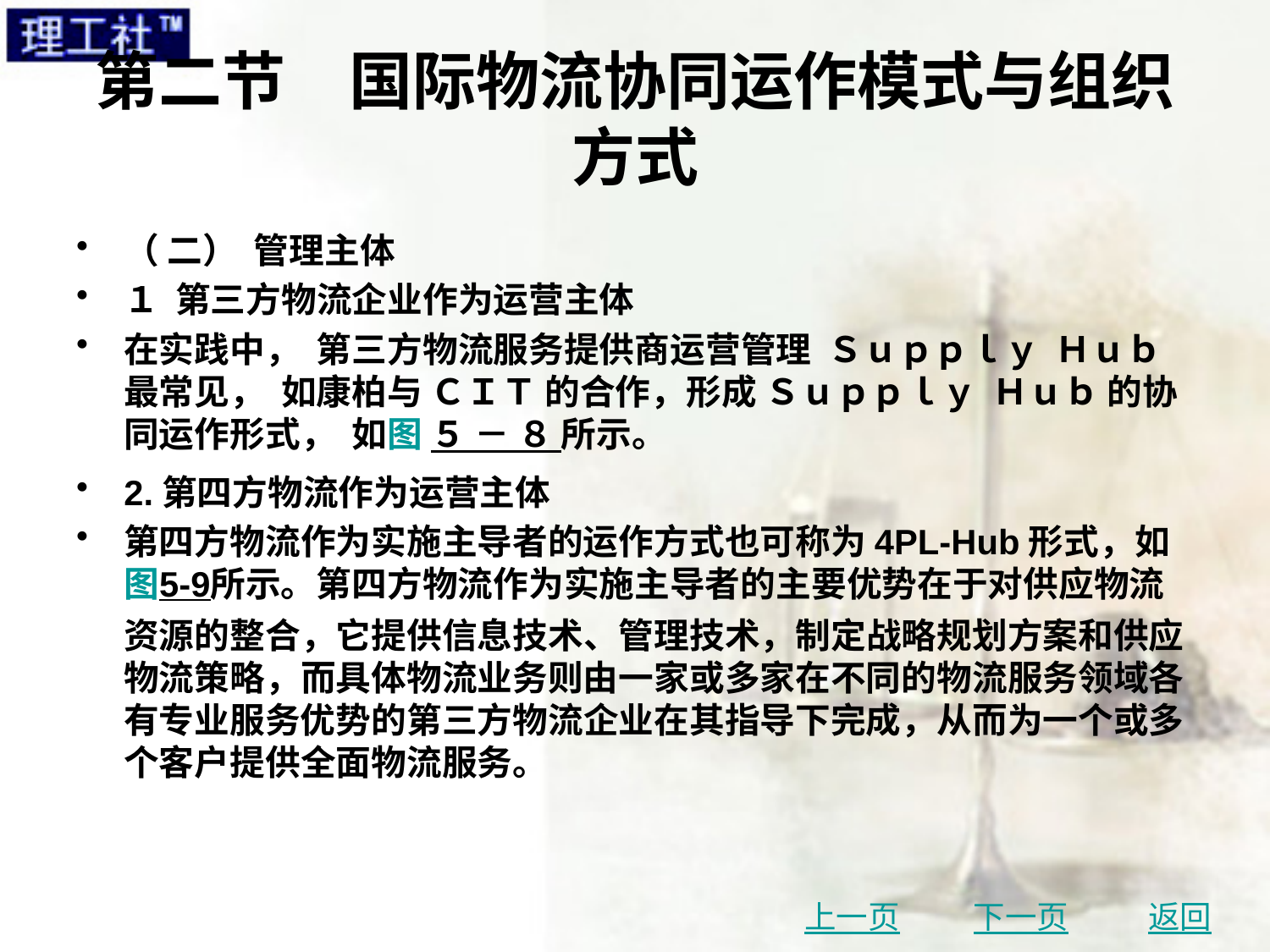

# 第二节　国际物流协同运作模式与组织方式
（ 二）  管理主体
１  第三方物流企业作为运营主体
在实践中，  第三方物流服务提供商运营管理  Ｓｕｐｐｌｙ  Ｈｕｂ 最常见，  如康柏与 ＣＩＴ 的合作，形成 Ｓｕｐｐｌｙ  Ｈｕｂ 的协同运作形式，  如图 ５ － ８ 所示。
2.第四方物流作为运营主体
第四方物流作为实施主导者的运作方式也可称为4PL-Hub形式，如图5-9所示。第四方物流作为实施主导者的主要优势在于对供应物流资源的整合，它提供信息技术、管理技术，制定战略规划方案和供应物流策略，而具体物流业务则由一家或多家在不同的物流服务领域各有专业服务优势的第三方物流企业在其指导下完成，从而为一个或多个客户提供全面物流服务。
上一页
下一页
返回